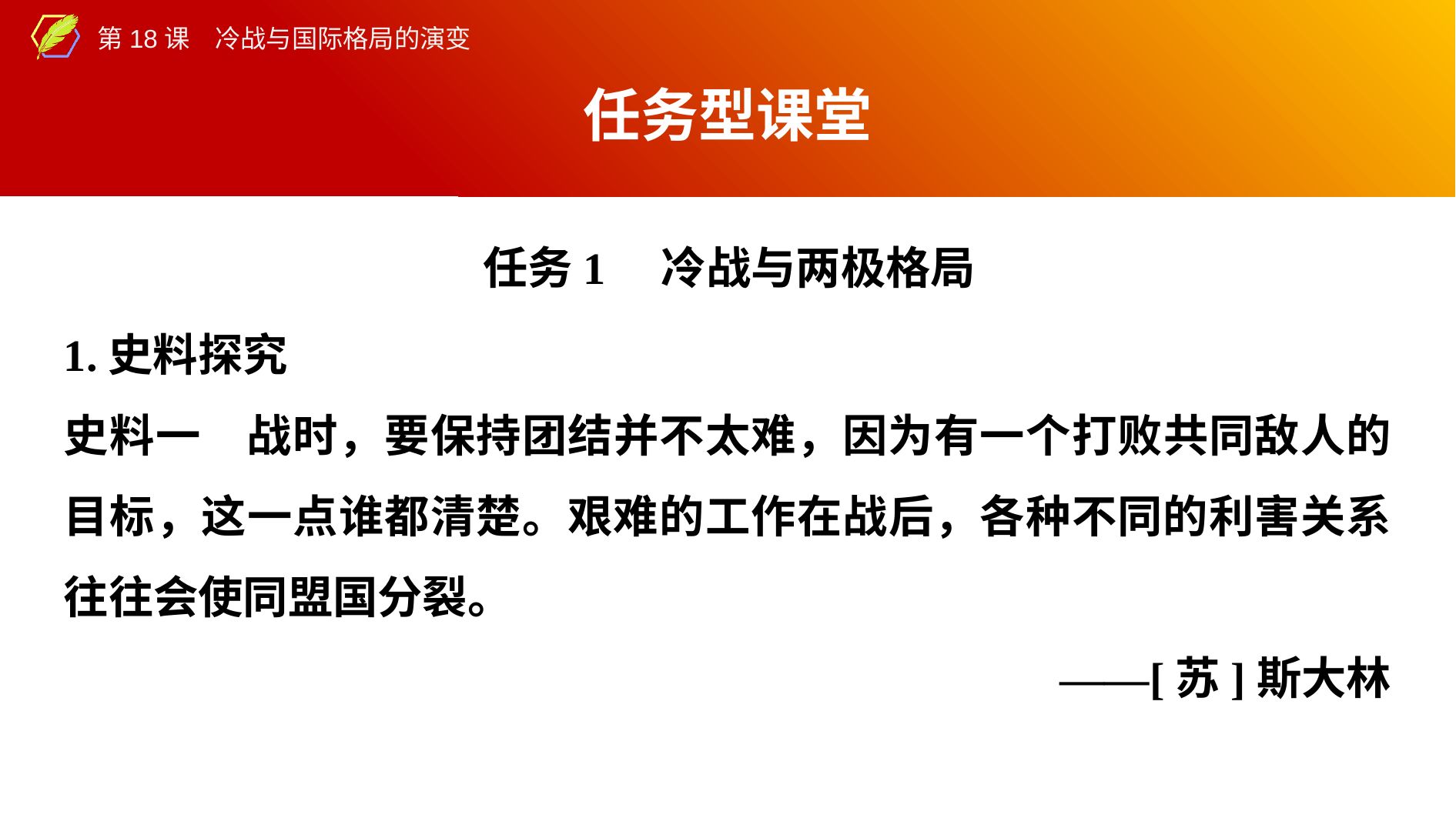

任务型课堂
任务1　冷战与两极格局
1.史料探究
史料一　战时，要保持团结并不太难，因为有一个打败共同敌人的目标，这一点谁都清楚。艰难的工作在战后，各种不同的利害关系往往会使同盟国分裂。
——[苏]斯大林